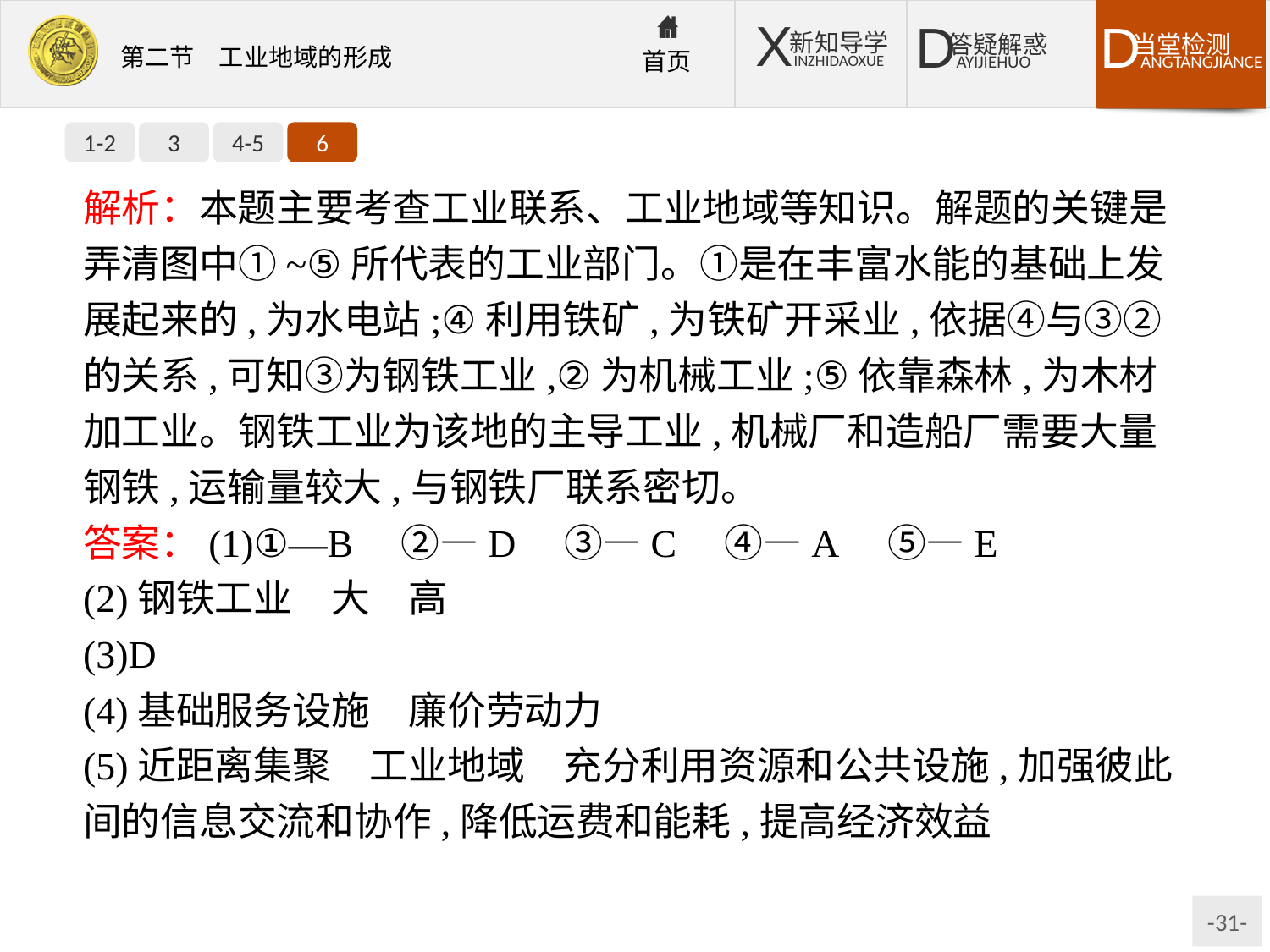

1-2
3
4-5
6
解析：本题主要考查工业联系、工业地域等知识。解题的关键是弄清图中①~⑤所代表的工业部门。①是在丰富水能的基础上发展起来的,为水电站;④利用铁矿,为铁矿开采业,依据④与③②的关系,可知③为钢铁工业,②为机械工业;⑤依靠森林,为木材加工业。钢铁工业为该地的主导工业,机械厂和造船厂需要大量钢铁,运输量较大,与钢铁厂联系密切。
答案：(1)①—B　②—D　③—C　④—A　⑤—E
(2)钢铁工业　大　高
(3)D
(4)基础服务设施　廉价劳动力
(5)近距离集聚　工业地域　充分利用资源和公共设施,加强彼此间的信息交流和协作,降低运费和能耗,提高经济效益